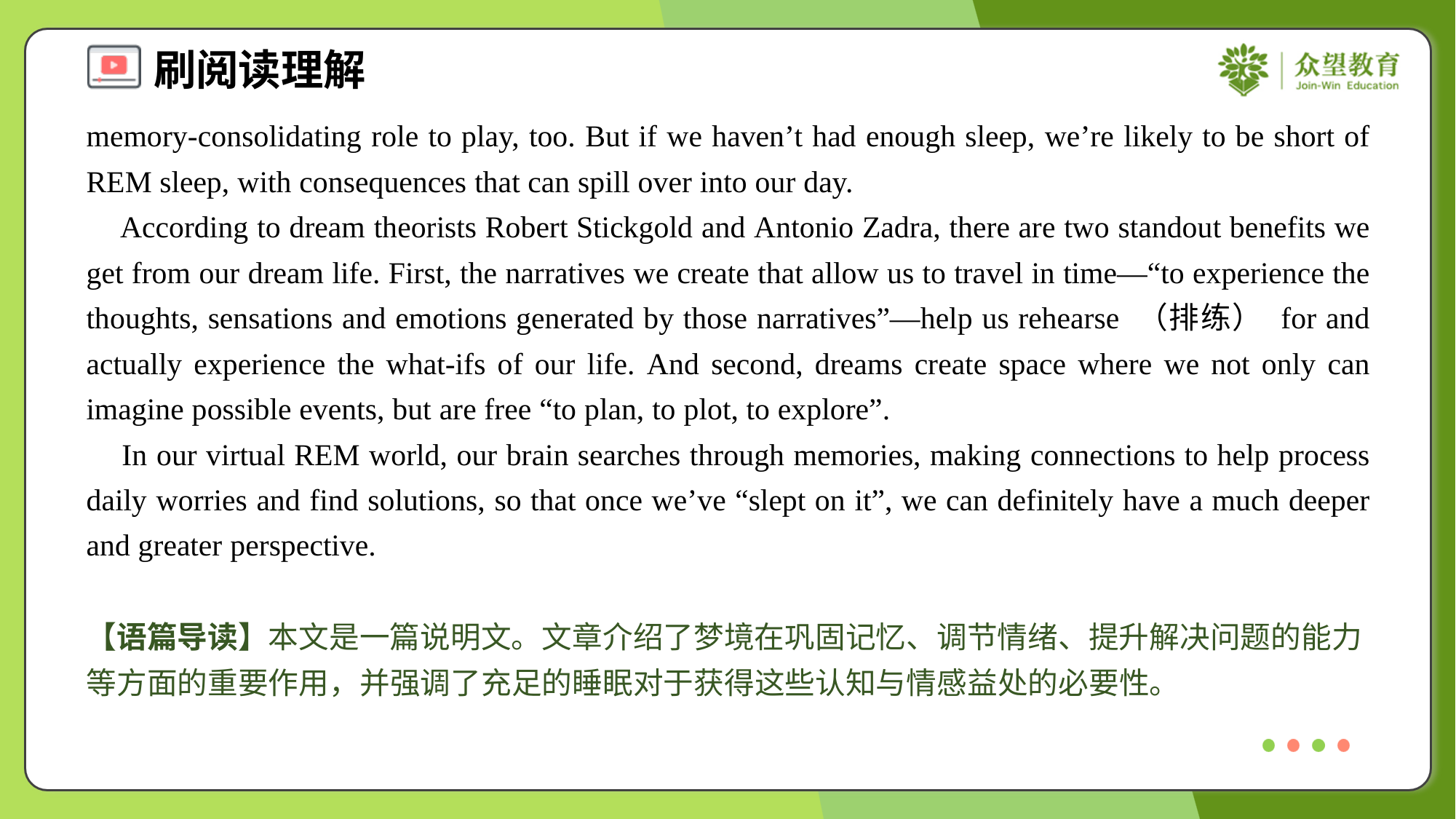

memory-consolidating role to play, too. But if we haven’t had enough sleep, we’re likely to be short of REM sleep, with consequences that can spill over into our day.
    According to dream theorists Robert Stickgold and Antonio Zadra, there are two standout benefits we get from our dream life. First, the narratives we create that allow us to travel in time—“to experience the thoughts, sensations and emotions generated by those narratives”—help us rehearse （排练） for and actually experience the what-ifs of our life. And second, dreams create space where we not only can imagine possible events, but are free “to plan, to plot, to explore”.
    In our virtual REM world, our brain searches through memories, making connections to help process daily worries and find solutions, so that once we’ve “slept on it”, we can definitely have a much deeper and greater perspective.
【语篇导读】本文是一篇说明文。文章介绍了梦境在巩固记忆、调节情绪、提升解决问题的能力等方面的重要作用，并强调了充足的睡眠对于获得这些认知与情感益处的必要性。